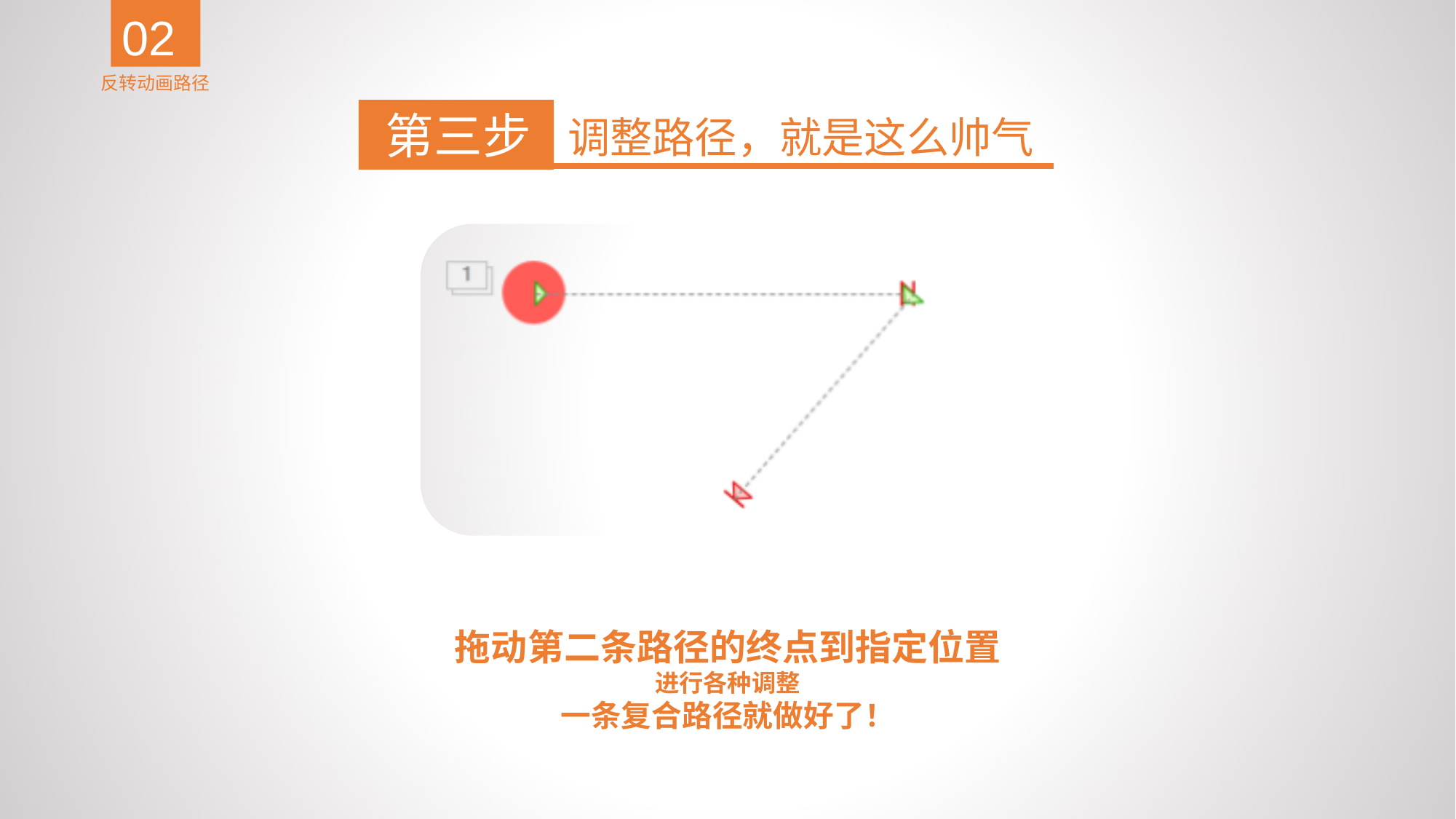

02
反转动画路径

第三步
调整路径，就是这么帅气

拖动第二条路径的终点到指定位置
进行各种调整
一条复合路径就做好了！